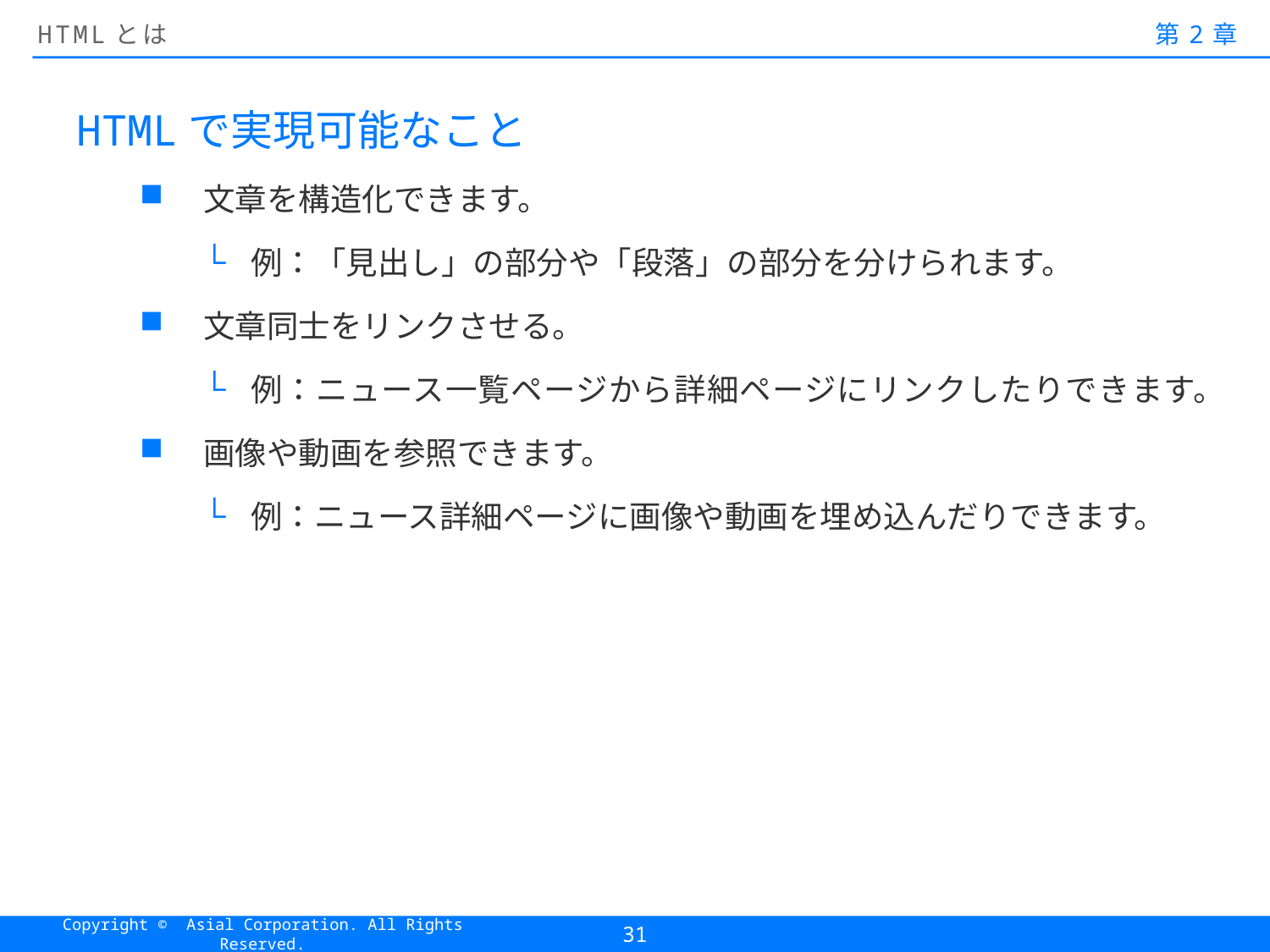

# HTMLとは
第2章
HTMLで実現可能なこと
文章を構造化できます。
例：「見出し」の部分や「段落」の部分を分けられます。
文章同士をリンクさせる。
例：ニュース一覧ページから詳細ページにリンクしたりできます。
画像や動画を参照できます。
例：ニュース詳細ページに画像や動画を埋め込んだりできます。
31